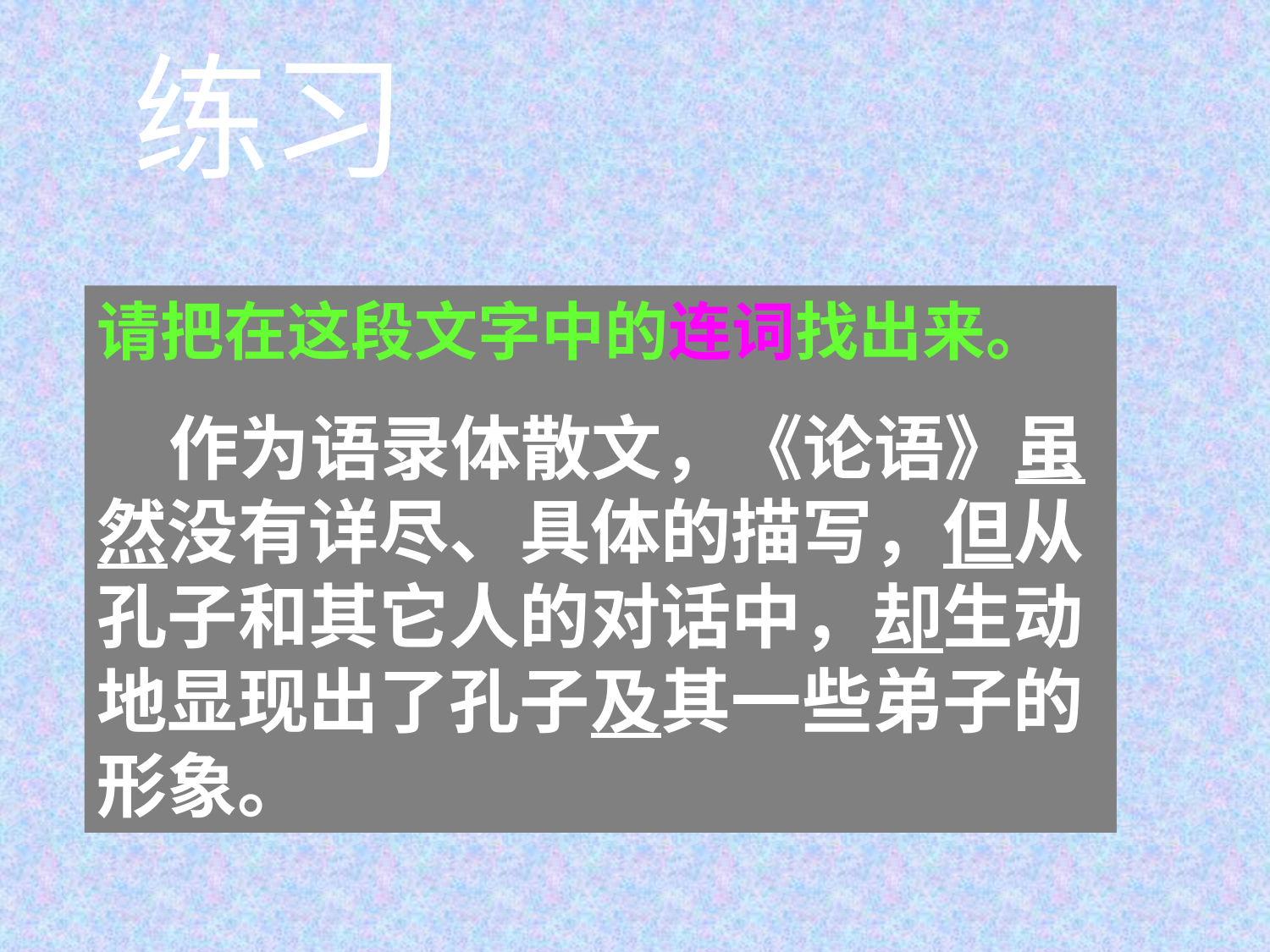

练习
请把在这段文字中的连词找出来。
    作为语录体散文，《论语》虽然没有详尽、具体的描写，但从孔子和其它人的对话中，却生动地显现出了孔子及其一些弟子的形象。
请把在这段文字中的连词找出来。
    作为语录体散文，《论语》虽然没有详尽、具体的描写，但从孔子和其它人的对话中，却生动地显现出了孔子及其一些弟子的形象。